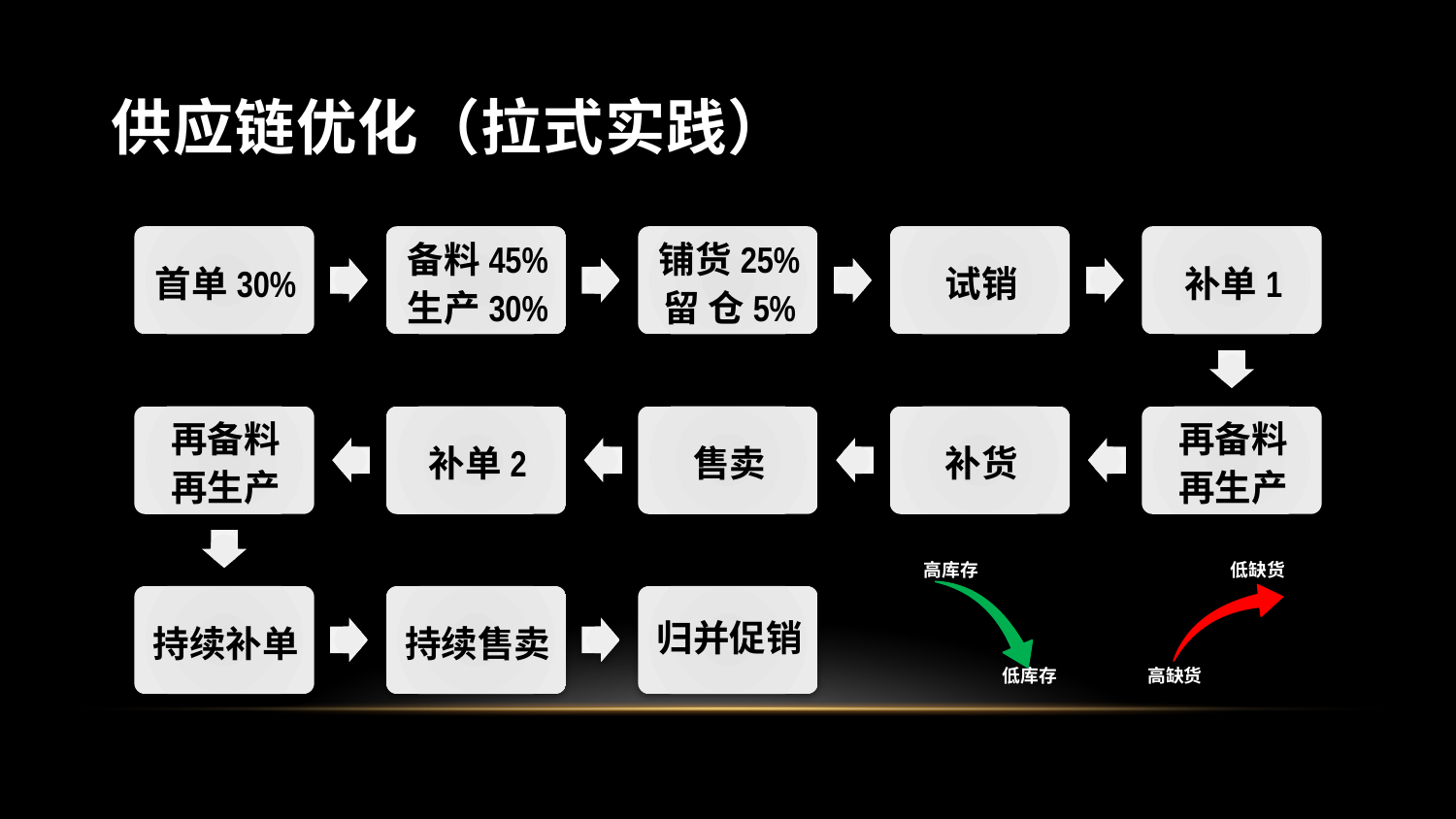

# 供应链优化（拉式实践）
首单30%

备料45%
生产30%

铺货25%
留 仓5%

试销

补单1

再备料
再生产

补货

售卖

补单2

再备料
再生产

持续补单

持续售卖

归并促销
高库存
低库存
低缺货
高缺货